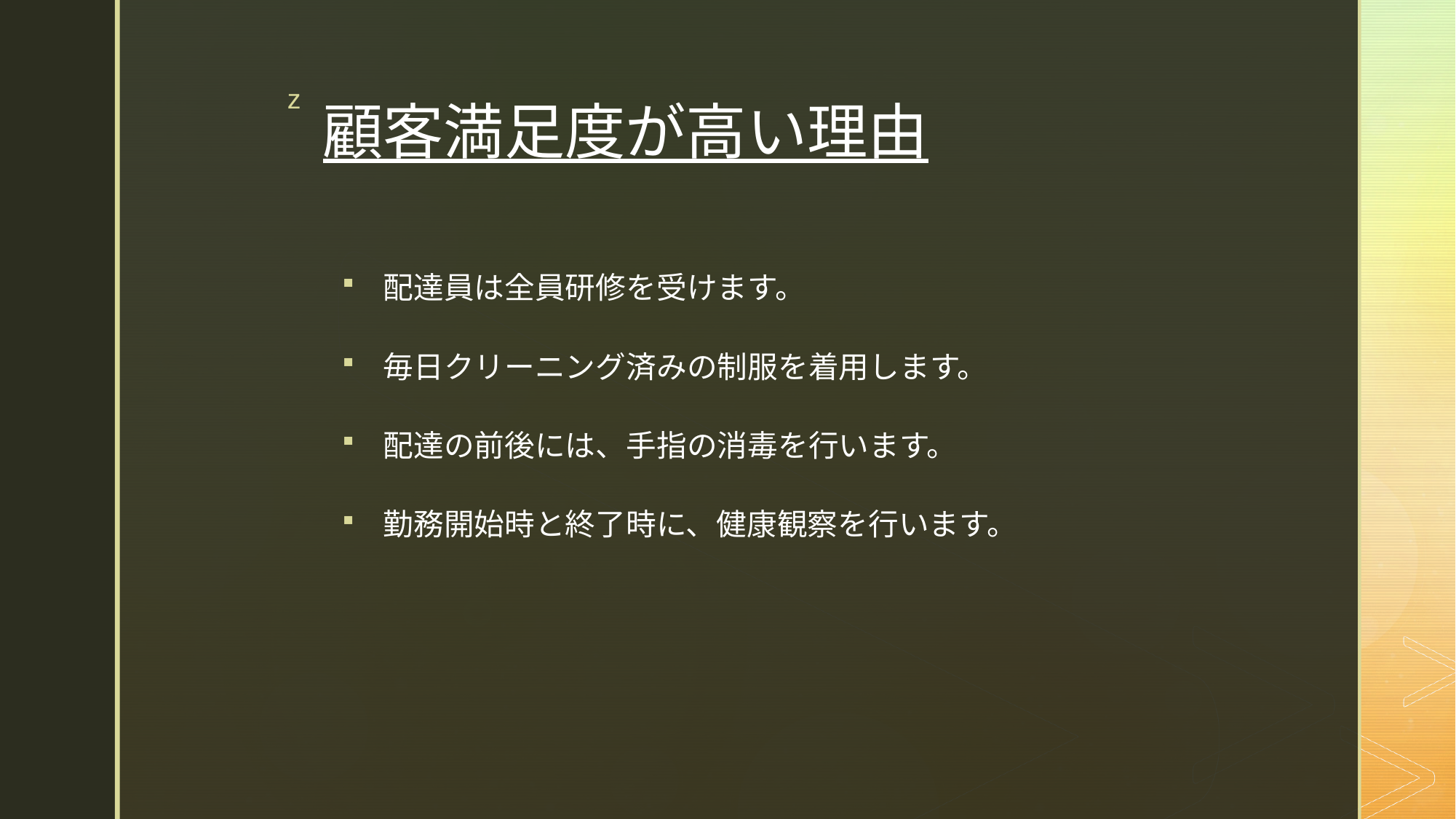

# 顧客満足度が高い理由
配達員は全員研修を受けます。
毎日クリーニング済みの制服を着用します。
配達の前後には、手指の消毒を行います。
勤務開始時と終了時に、健康観察を行います。